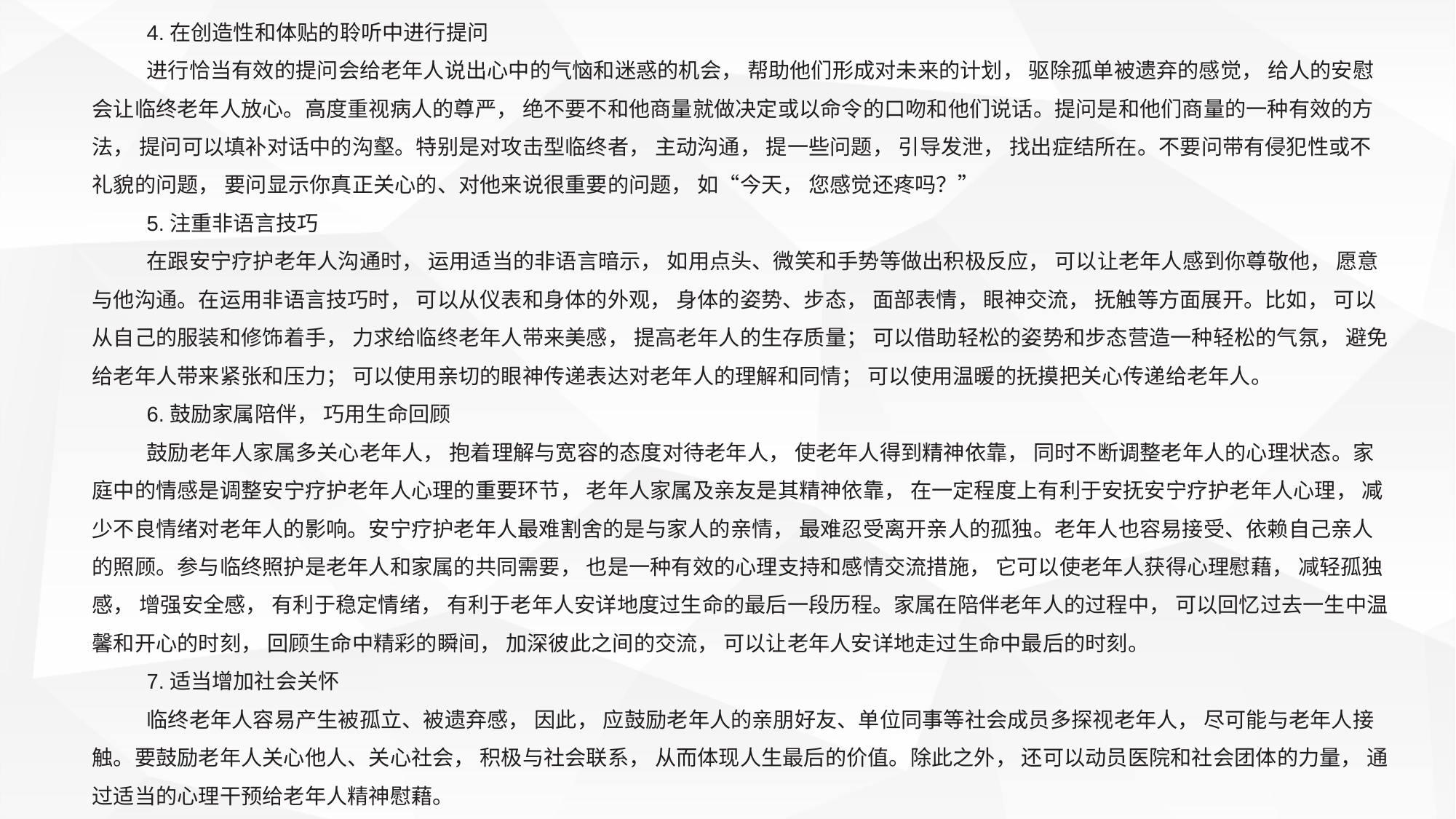

4.在创造性和体贴的聆听中进行提问
进行恰当有效的提问会给老年人说出心中的气恼和迷惑的机会， 帮助他们形成对未来的计划， 驱除孤单被遗弃的感觉， 给人的安慰会让临终老年人放心。高度重视病人的尊严， 绝不要不和他商量就做决定或以命令的口吻和他们说话。提问是和他们商量的一种有效的方法， 提问可以填补对话中的沟壑。特别是对攻击型临终者， 主动沟通， 提一些问题， 引导发泄， 找出症结所在。不要问带有侵犯性或不礼貌的问题， 要问显示你真正关心的、对他来说很重要的问题， 如“今天， 您感觉还疼吗？”
5.注重非语言技巧
在跟安宁疗护老年人沟通时， 运用适当的非语言暗示， 如用点头、微笑和手势等做出积极反应， 可以让老年人感到你尊敬他， 愿意与他沟通。在运用非语言技巧时， 可以从仪表和身体的外观， 身体的姿势、步态， 面部表情， 眼神交流， 抚触等方面展开。比如， 可以从自己的服装和修饰着手， 力求给临终老年人带来美感， 提高老年人的生存质量； 可以借助轻松的姿势和步态营造一种轻松的气氛， 避免给老年人带来紧张和压力； 可以使用亲切的眼神传递表达对老年人的理解和同情； 可以使用温暖的抚摸把关心传递给老年人。
6.鼓励家属陪伴， 巧用生命回顾
鼓励老年人家属多关心老年人， 抱着理解与宽容的态度对待老年人， 使老年人得到精神依靠， 同时不断调整老年人的心理状态。家庭中的情感是调整安宁疗护老年人心理的重要环节， 老年人家属及亲友是其精神依靠， 在一定程度上有利于安抚安宁疗护老年人心理， 减少不良情绪对老年人的影响。安宁疗护老年人最难割舍的是与家人的亲情， 最难忍受离开亲人的孤独。老年人也容易接受、依赖自己亲人的照顾。参与临终照护是老年人和家属的共同需要， 也是一种有效的心理支持和感情交流措施， 它可以使老年人获得心理慰藉， 减轻孤独感， 增强安全感， 有利于稳定情绪， 有利于老年人安详地度过生命的最后一段历程。家属在陪伴老年人的过程中， 可以回忆过去一生中温馨和开心的时刻， 回顾生命中精彩的瞬间， 加深彼此之间的交流， 可以让老年人安详地走过生命中最后的时刻。
7.适当增加社会关怀
临终老年人容易产生被孤立、被遗弃感， 因此， 应鼓励老年人的亲朋好友、单位同事等社会成员多探视老年人， 尽可能与老年人接触。要鼓励老年人关心他人、关心社会， 积极与社会联系， 从而体现人生最后的价值。除此之外， 还可以动员医院和社会团体的力量， 通过适当的心理干预给老年人精神慰藉。